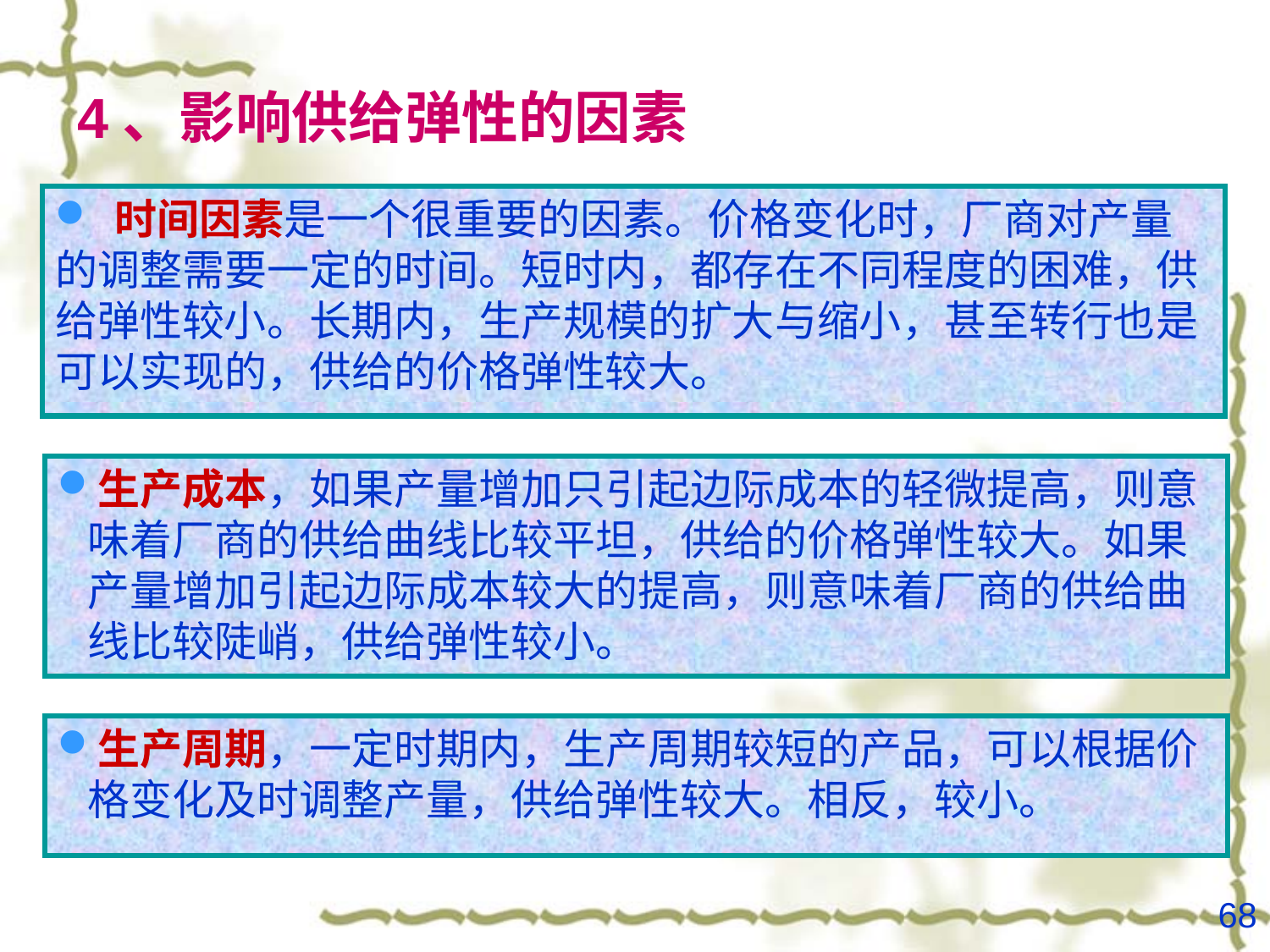

# 4、影响供给弹性的因素
 时间因素是一个很重要的因素。价格变化时，厂商对产量的调整需要一定的时间。短时内，都存在不同程度的困难，供给弹性较小。长期内，生产规模的扩大与缩小，甚至转行也是可以实现的，供给的价格弹性较大。
生产成本，如果产量增加只引起边际成本的轻微提高，则意味着厂商的供给曲线比较平坦，供给的价格弹性较大。如果产量增加引起边际成本较大的提高，则意味着厂商的供给曲线比较陡峭，供给弹性较小。
生产周期，一定时期内，生产周期较短的产品，可以根据价格变化及时调整产量，供给弹性较大。相反，较小。
68